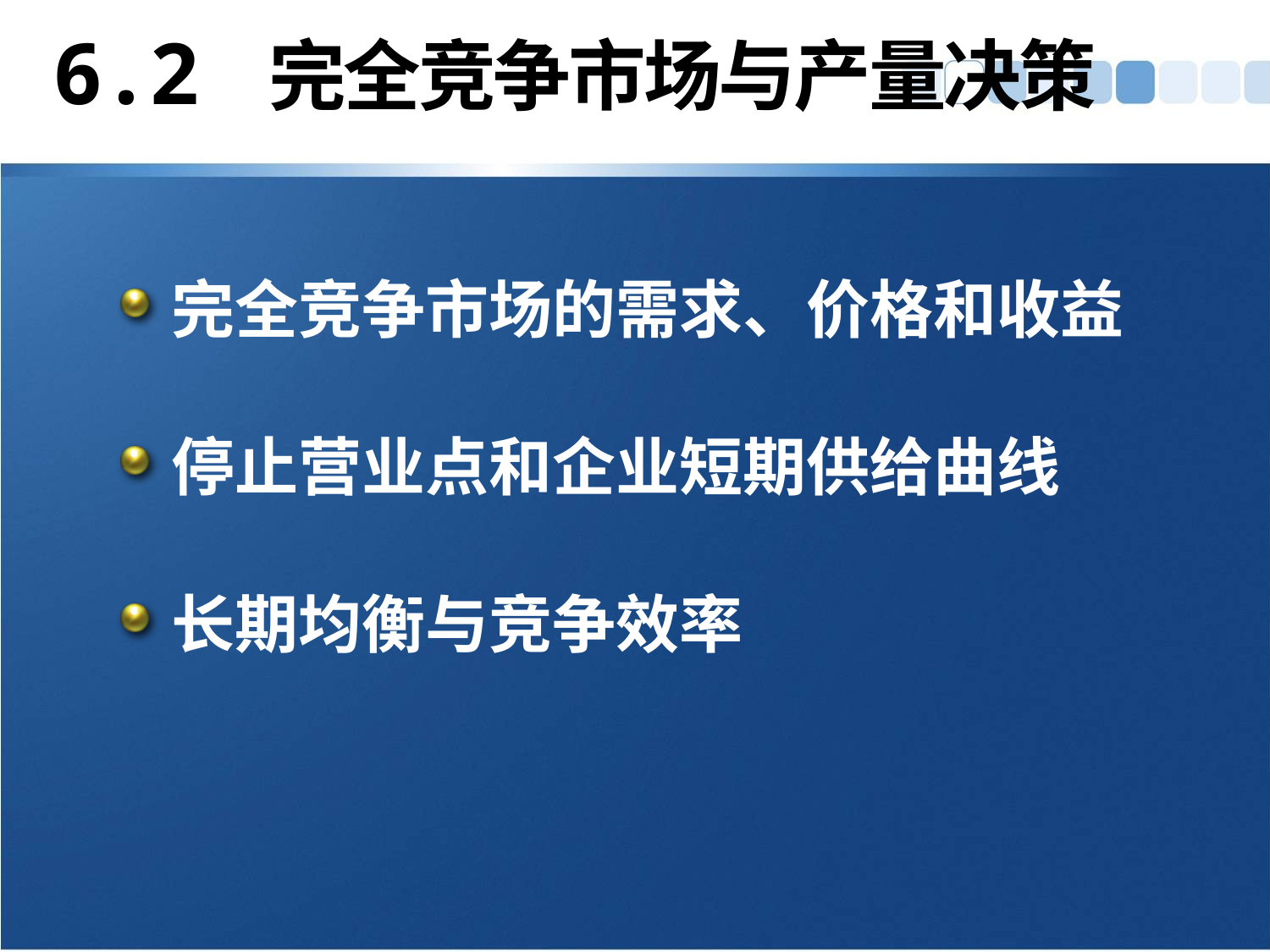

# 6.2 完全竞争市场与产量决策
完全竞争市场的需求、价格和收益
停止营业点和企业短期供给曲线
长期均衡与竞争效率